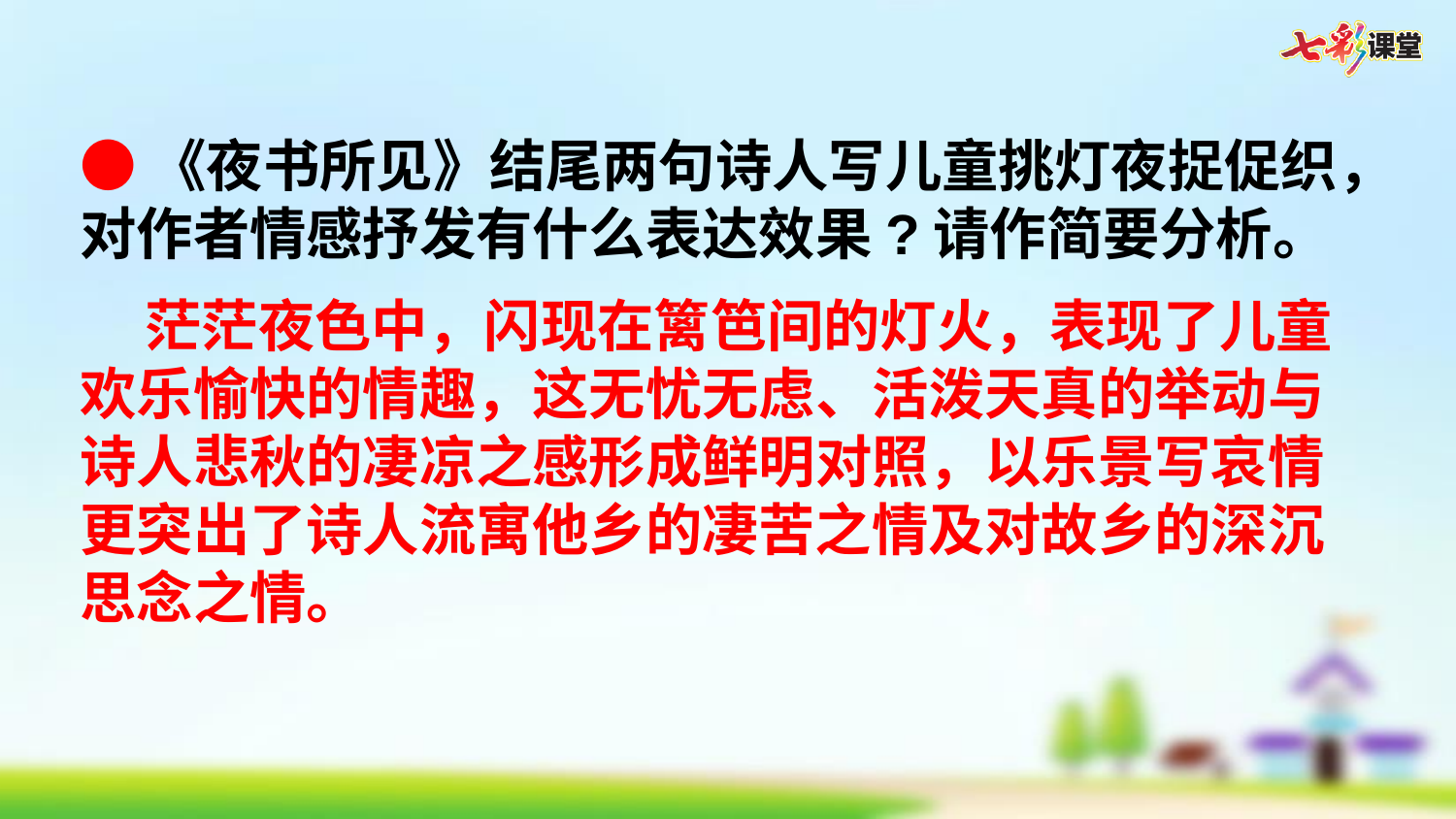

●《夜书所见》结尾两句诗人写儿童挑灯夜捉促织，对作者情感抒发有什么表达效果?请作简要分析。
    茫茫夜色中，闪现在篱笆间的灯火，表现了儿童欢乐愉快的情趣，这无忧无虑、活泼天真的举动与诗人悲秋的凄凉之感形成鲜明对照，以乐景写哀情更突出了诗人流寓他乡的凄苦之情及对故乡的深沉思念之情。